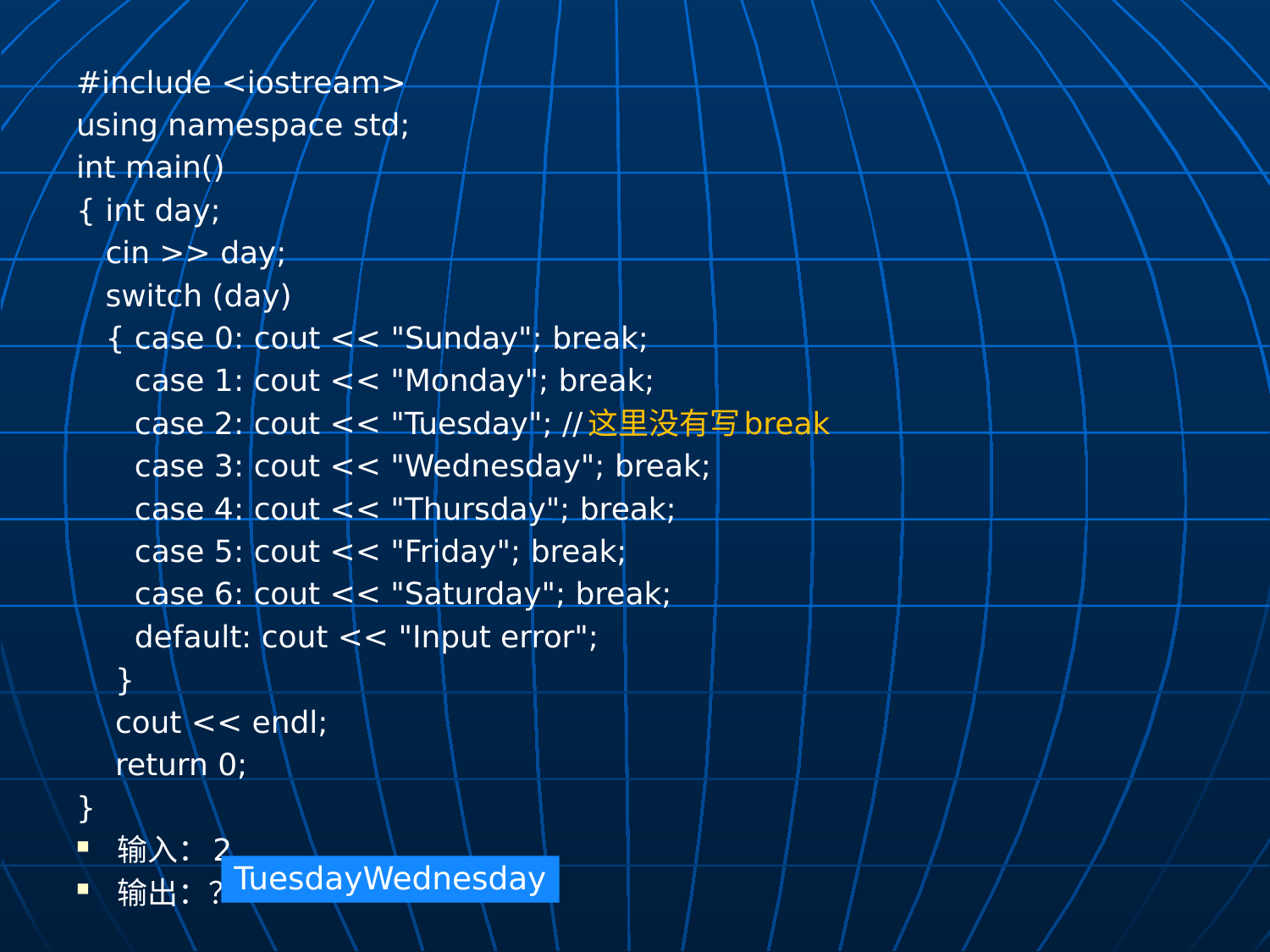

#include <iostream>
using namespace std;
int main()
{ int day;
   cin >> day;
   switch (day)
   { case 0: cout << "Sunday"; break;
      case 1: cout << "Monday"; break;
      case 2: cout << "Tuesday"; //这里没有写break
      case 3: cout << "Wednesday"; break;
      case 4: cout << "Thursday"; break;
      case 5: cout << "Friday"; break;
      case 6: cout << "Saturday"; break;
      default: cout << "Input error";
    }
    cout << endl;
    return 0;
}
输入：2
输出：？

TuesdayWednesday